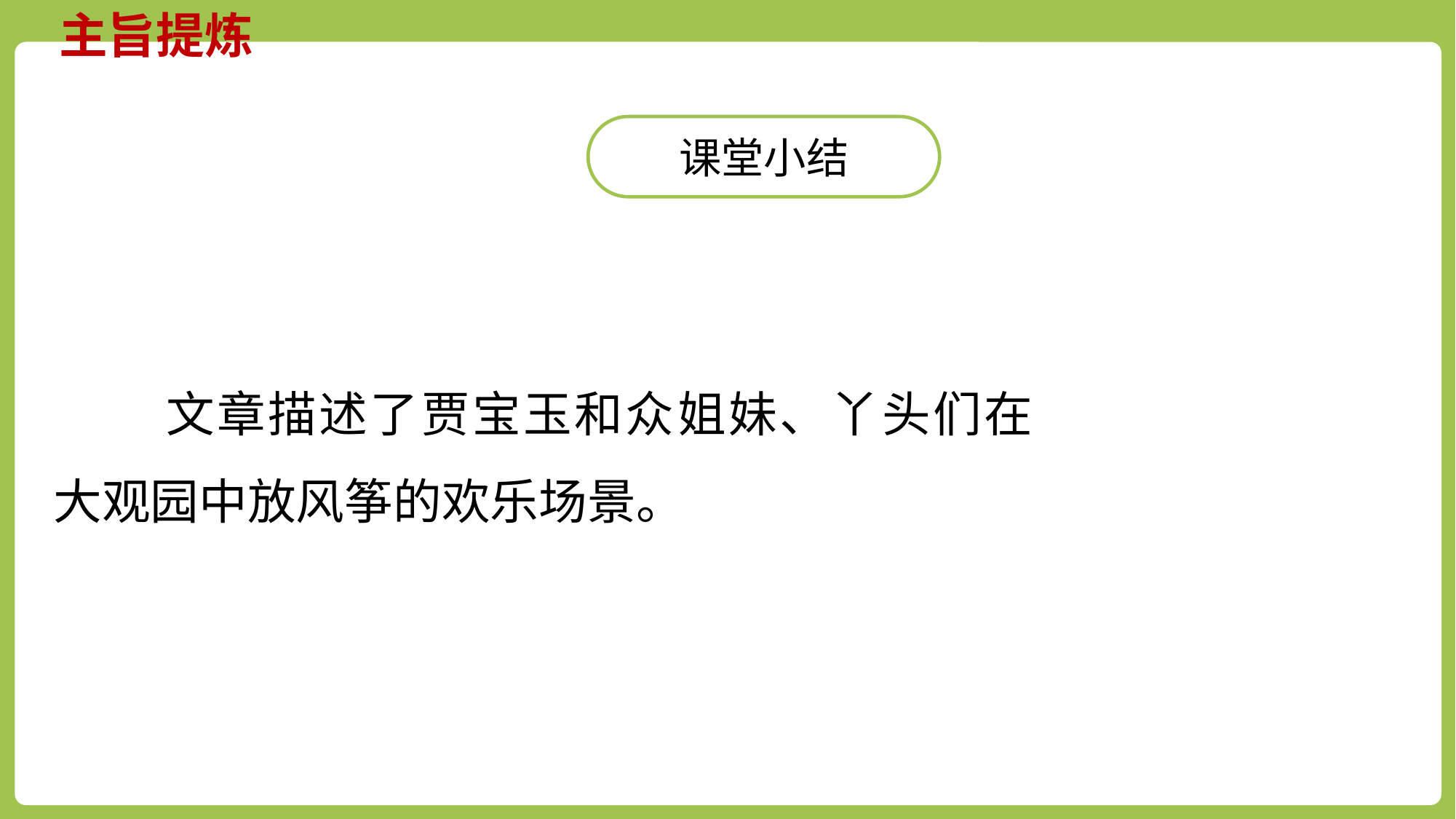

主旨提炼
课堂小结
 文章描述了贾宝玉和众姐妹、丫头们在大观园中放风筝的欢乐场景。